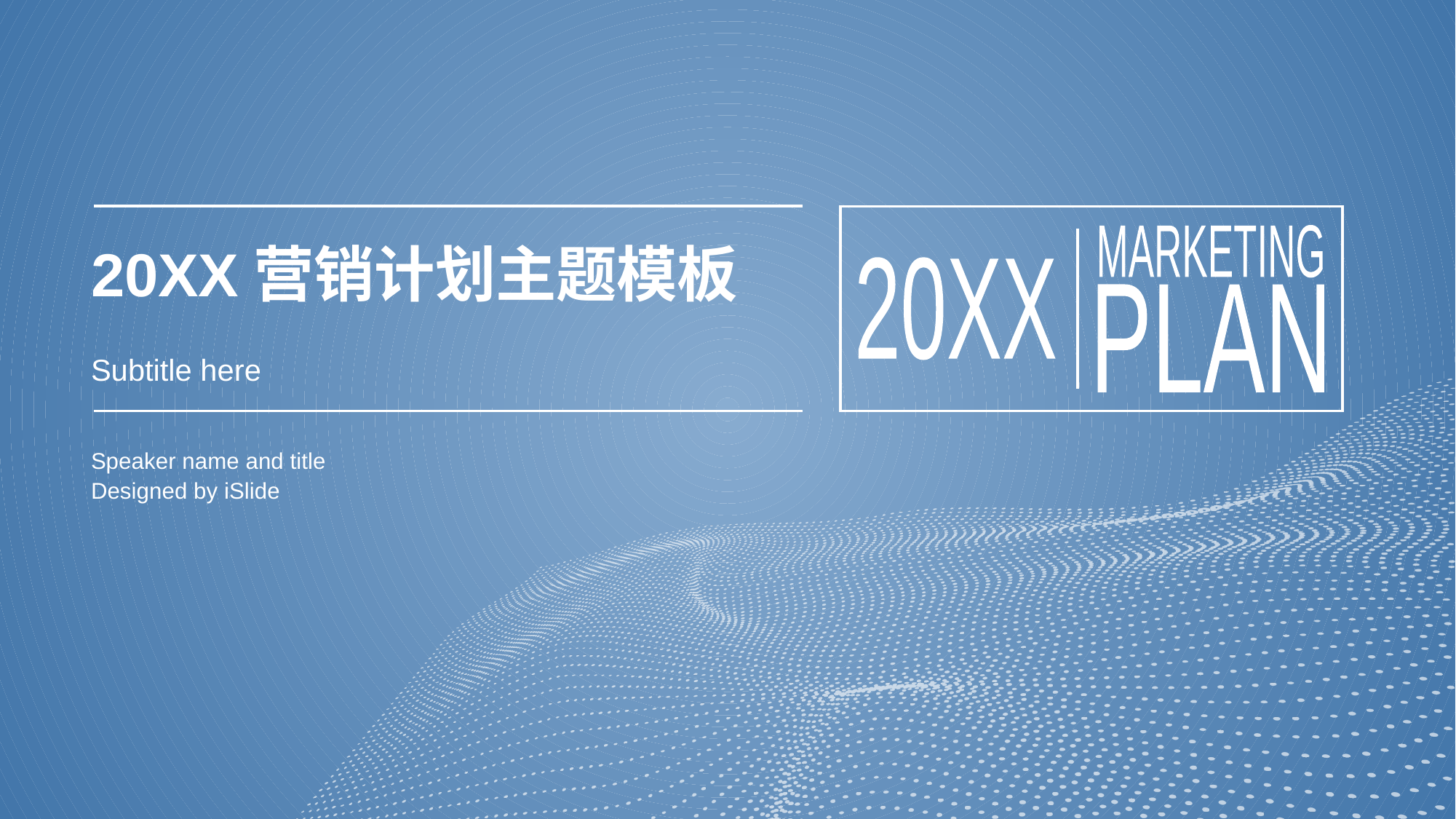

MARKETING
20XX
PLAN
# 20XX营销计划主题模板
Subtitle here
Speaker name and title
Designed by iSlide